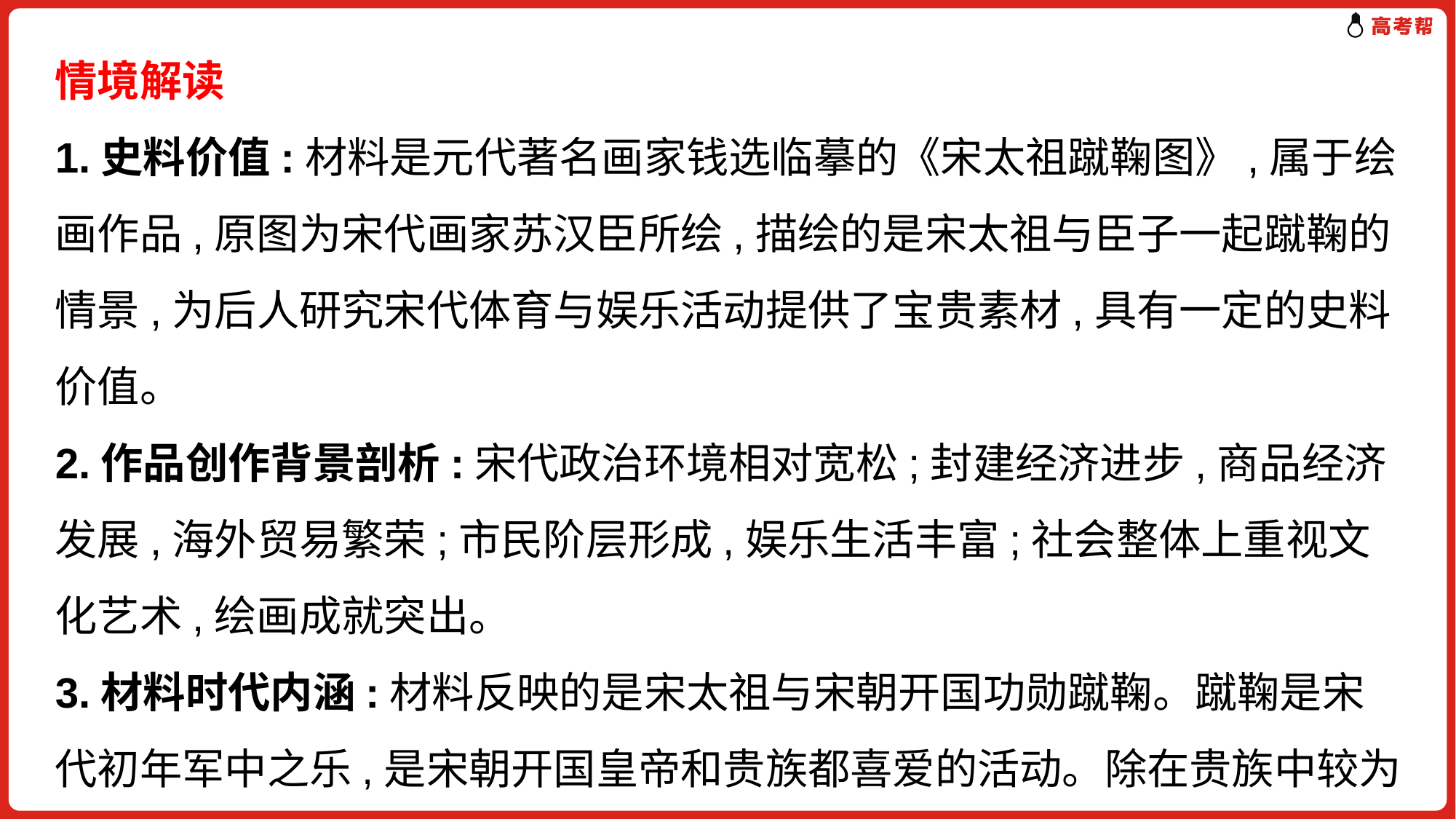

情境解读
1.史料价值:材料是元代著名画家钱选临摹的《宋太祖蹴鞠图》,属于绘画作品,原图为宋代画家苏汉臣所绘,描绘的是宋太祖与臣子一起蹴鞠的情景,为后人研究宋代体育与娱乐活动提供了宝贵素材,具有一定的史料价值。
2.作品创作背景剖析:宋代政治环境相对宽松;封建经济进步,商品经济发展,海外贸易繁荣;市民阶层形成,娱乐生活丰富;社会整体上重视文化艺术,绘画成就突出。
3.材料时代内涵:材料反映的是宋太祖与宋朝开国功勋蹴鞠。蹴鞠是宋代初年军中之乐,是宋朝开国皇帝和贵族都喜爱的活动。除在贵族中较为盛行以外,蹴鞠也很受百姓喜爱,民间的瓦子中也有蹴鞠艺人表演。